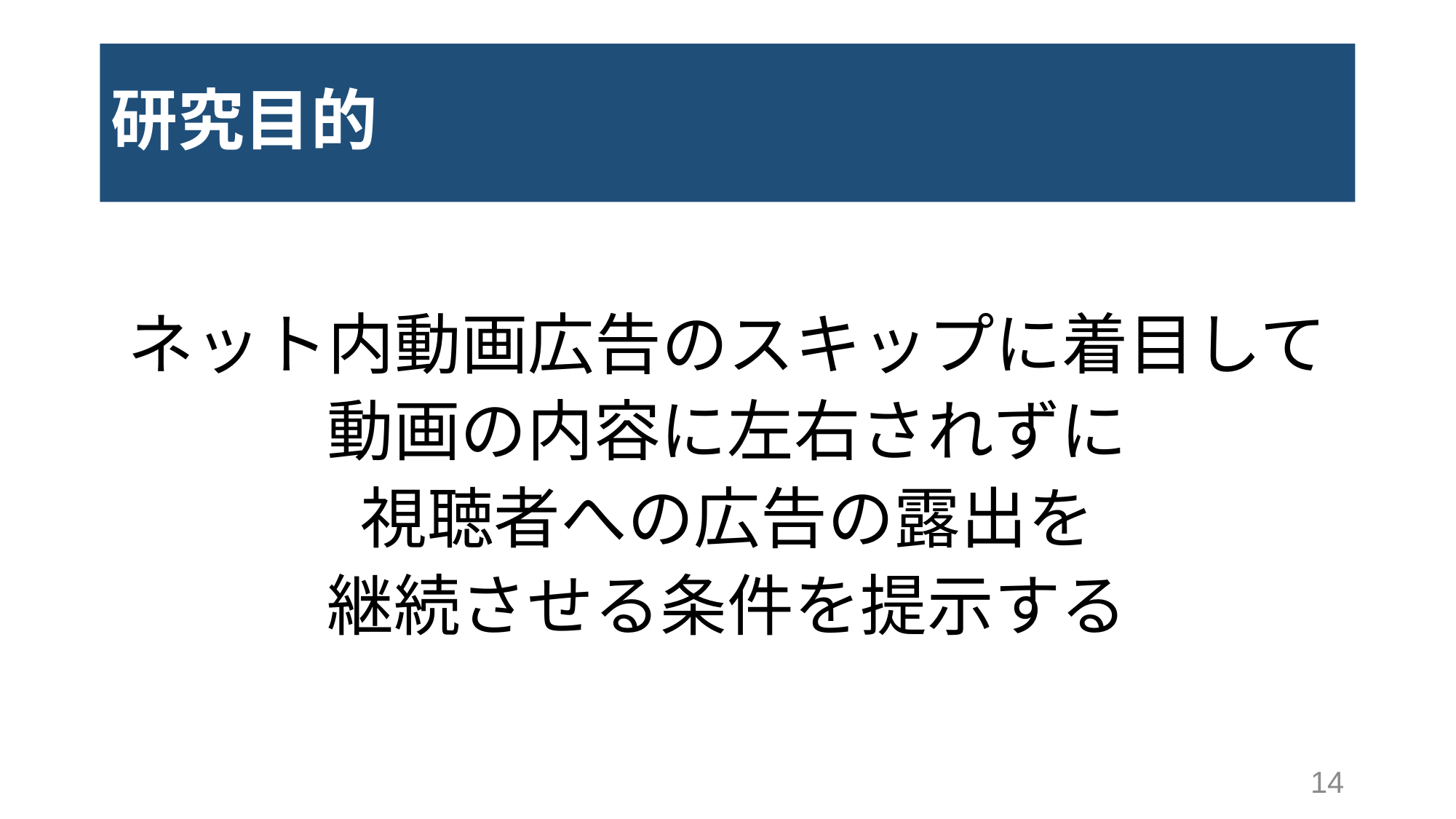

# 研究目的

ネット内動画広告のスキップに着目して
動画の内容に左右されずに
視聴者への広告の露出を
継続させる条件を提示する

14